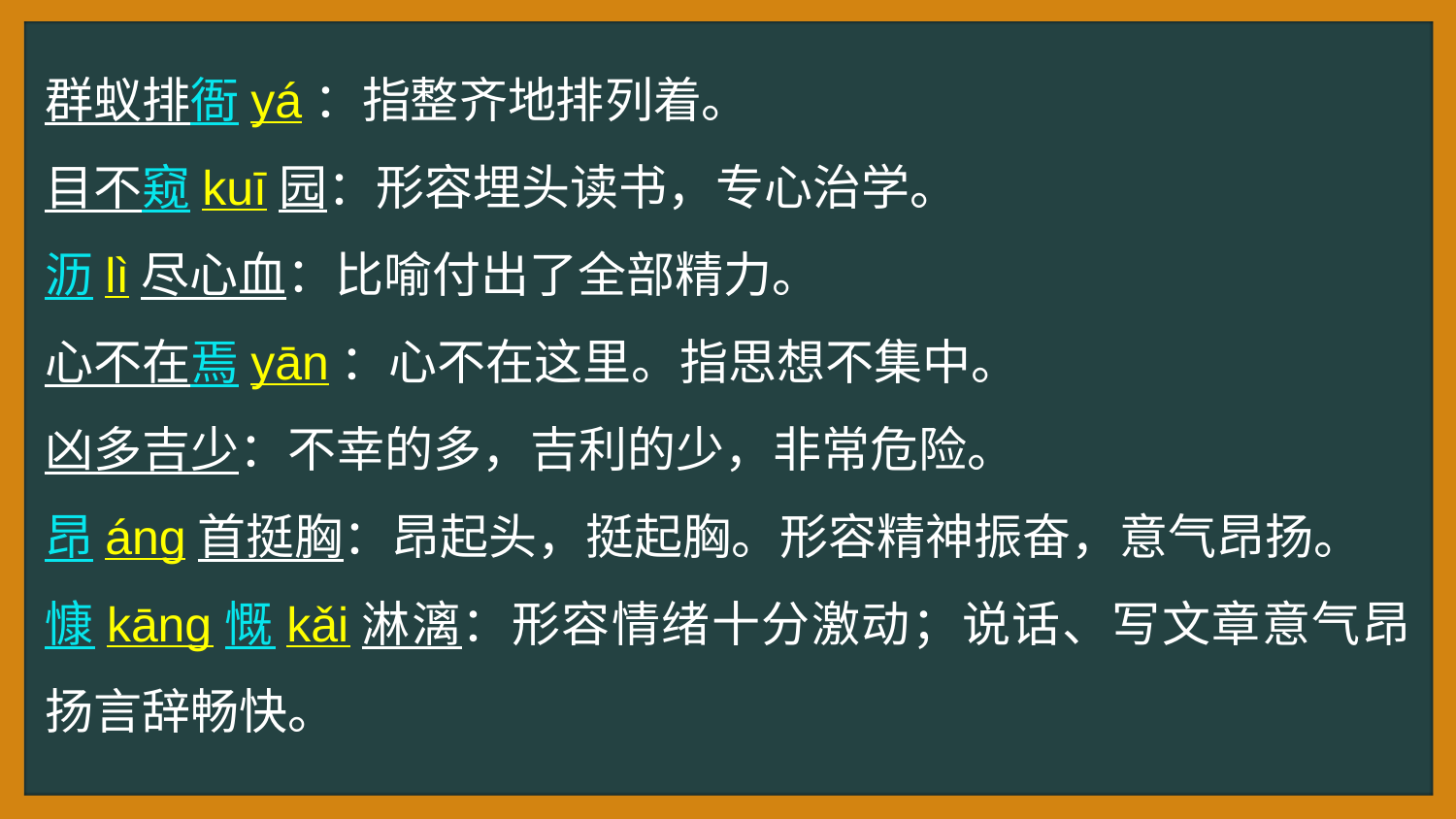

群蚁排衙yá：指整齐地排列着。
目不窥kuī园：形容埋头读书，专心治学。
沥lì尽心血：比喻付出了全部精力。
心不在焉yān：心不在这里。指思想不集中。
凶多吉少：不幸的多，吉利的少，非常危险。
昂ánɡ首挺胸：昂起头，挺起胸。形容精神振奋，意气昂扬。
慷kānɡ慨kǎi淋漓：形容情绪十分激动；说话、写文章意气昂扬言辞畅快。